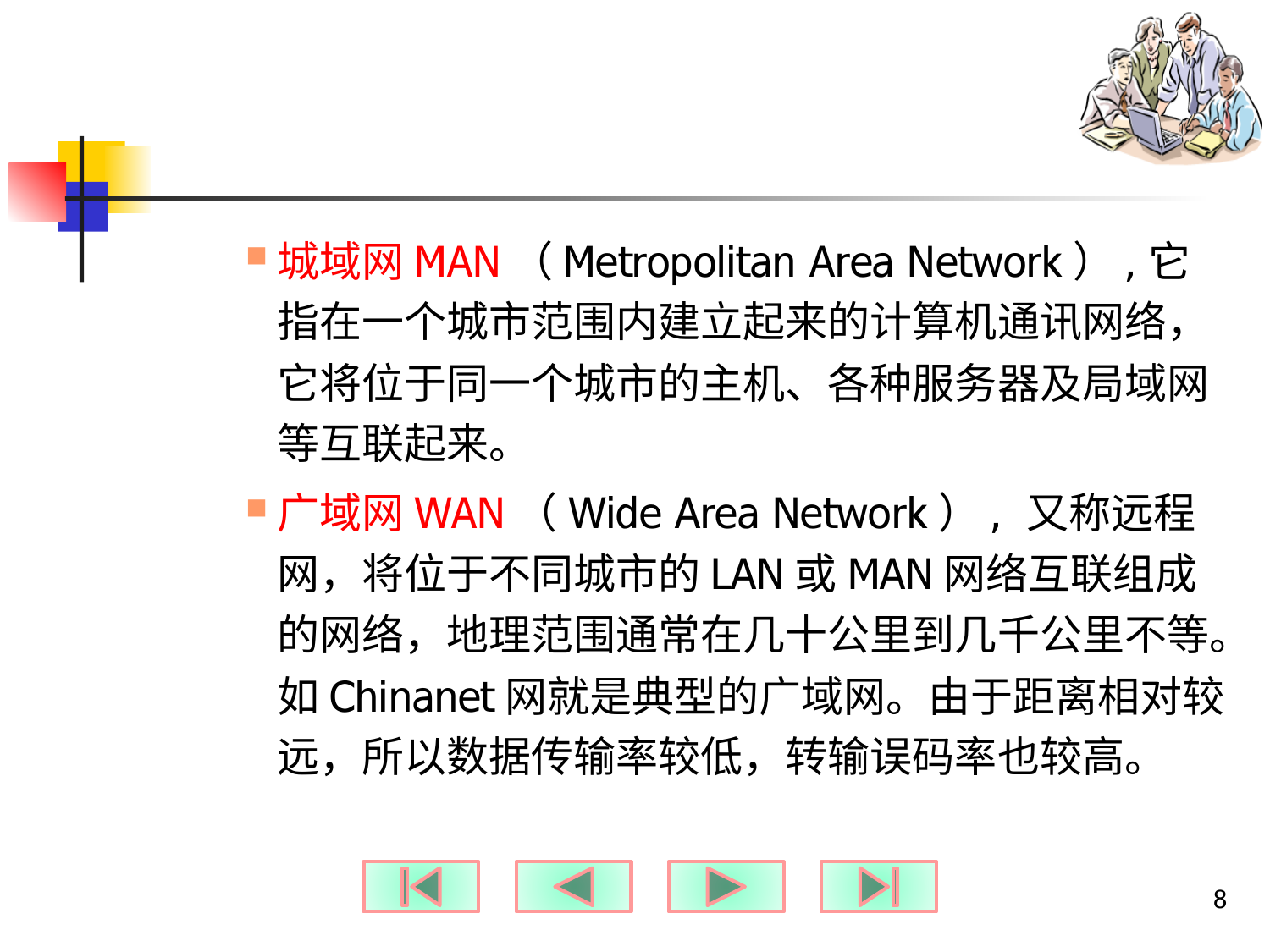

#
城域网MAN（Metropolitan Area Network）,它指在一个城市范围内建立起来的计算机通讯网络，它将位于同一个城市的主机、各种服务器及局域网等互联起来。
广域网WAN（Wide Area Network）, 又称远程网，将位于不同城市的LAN或MAN网络互联组成的网络，地理范围通常在几十公里到几千公里不等。如Chinanet网就是典型的广域网。由于距离相对较远，所以数据传输率较低，转输误码率也较高。
8